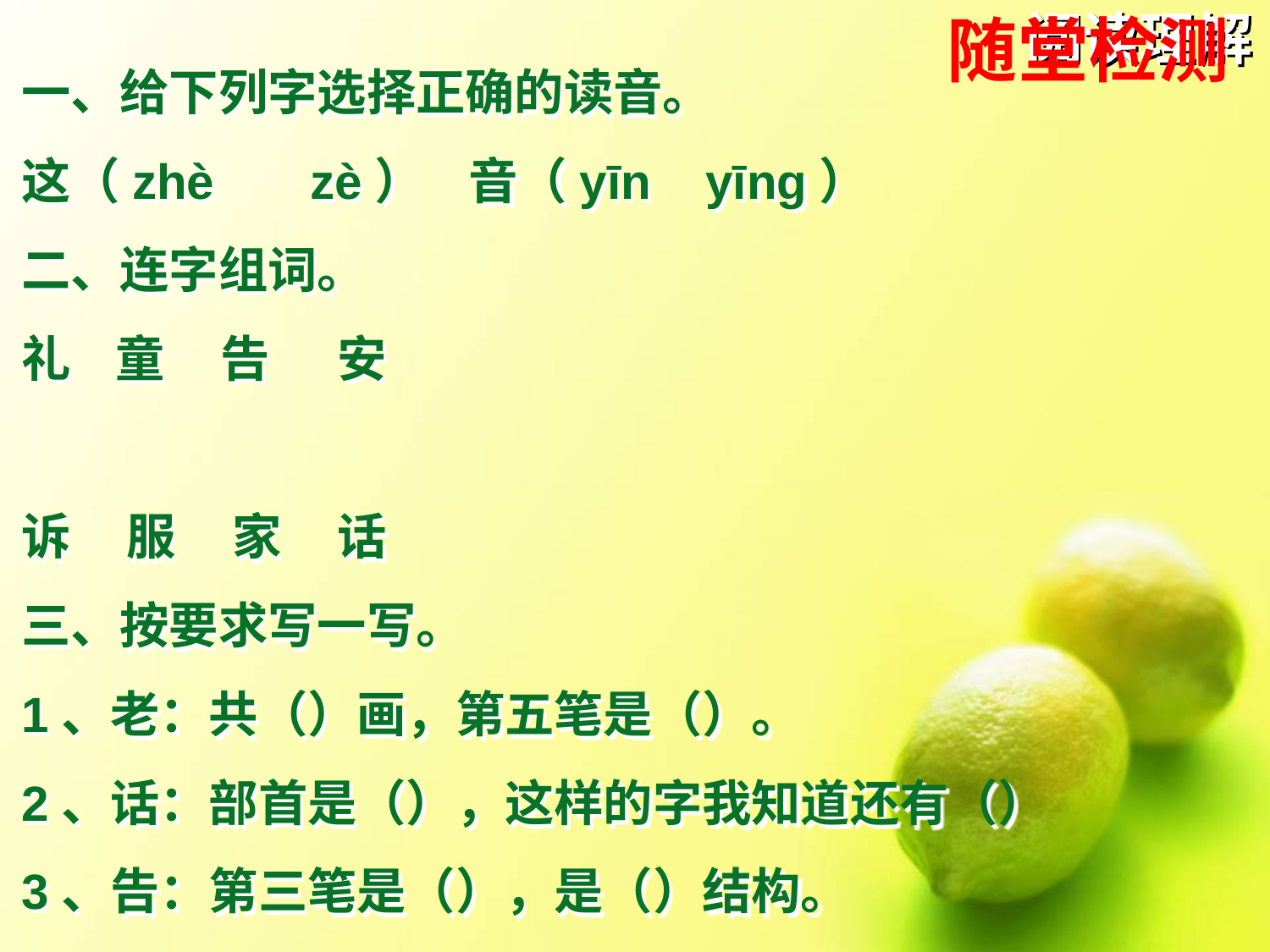

随堂检测
# 阅读理解
一、给下列字选择正确的读音。
这（zhè       zè）    音（yīn    yīng）
二、连字组词。
礼    童     告      安

诉     服     家     话
三、按要求写一写。
1、老：共（）画，第五笔是（）。
2、话：部首是（），这样的字我知道还有（）
3、告：第三笔是（），是（）结构。